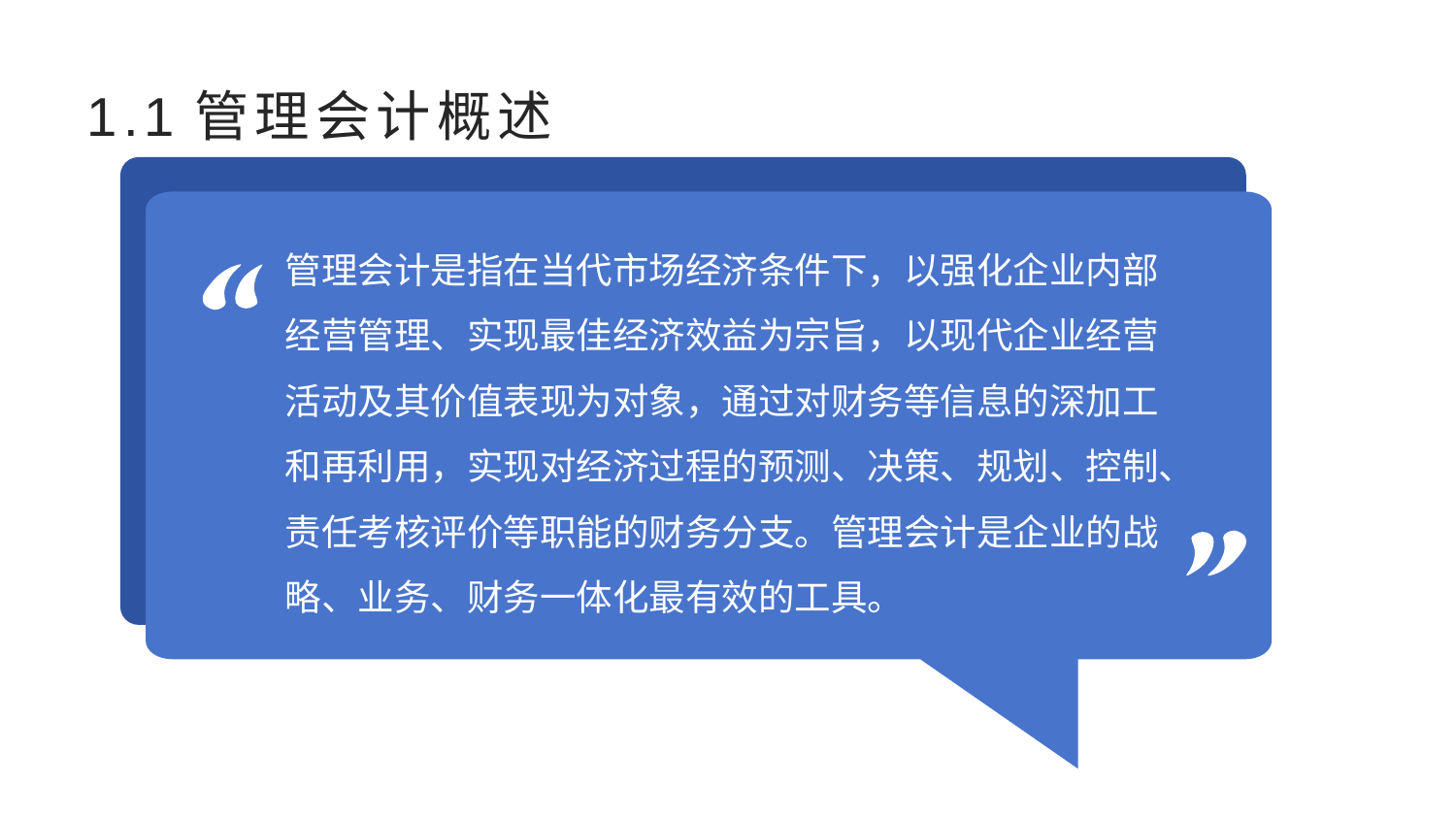

# 1.1管理会计概述

管理会计是指在当代市场经济条件下，以强化企业内部经营管理、实现最佳经济效益为宗旨，以现代企业经营活动及其价值表现为对象，通过对财务等信息的深加工和再利用，实现对经济过程的预测、决策、规划、控制、责任考核评价等职能的财务分支。管理会计是企业的战略、业务、财务一体化最有效的工具。

管理会计是指在当代市场经济条件下，以强化企业内部经营管理、实现最佳经济效益为宗旨，以现代企业经营活动及其价值表现为对象，通过对财务等信息的深加工和再利用，实现对经济过程的预测、决策、规划、控制、责任考核评价等职能的财务分支。管理会计是企业的战略、业务、财务一体化最有效的工具。